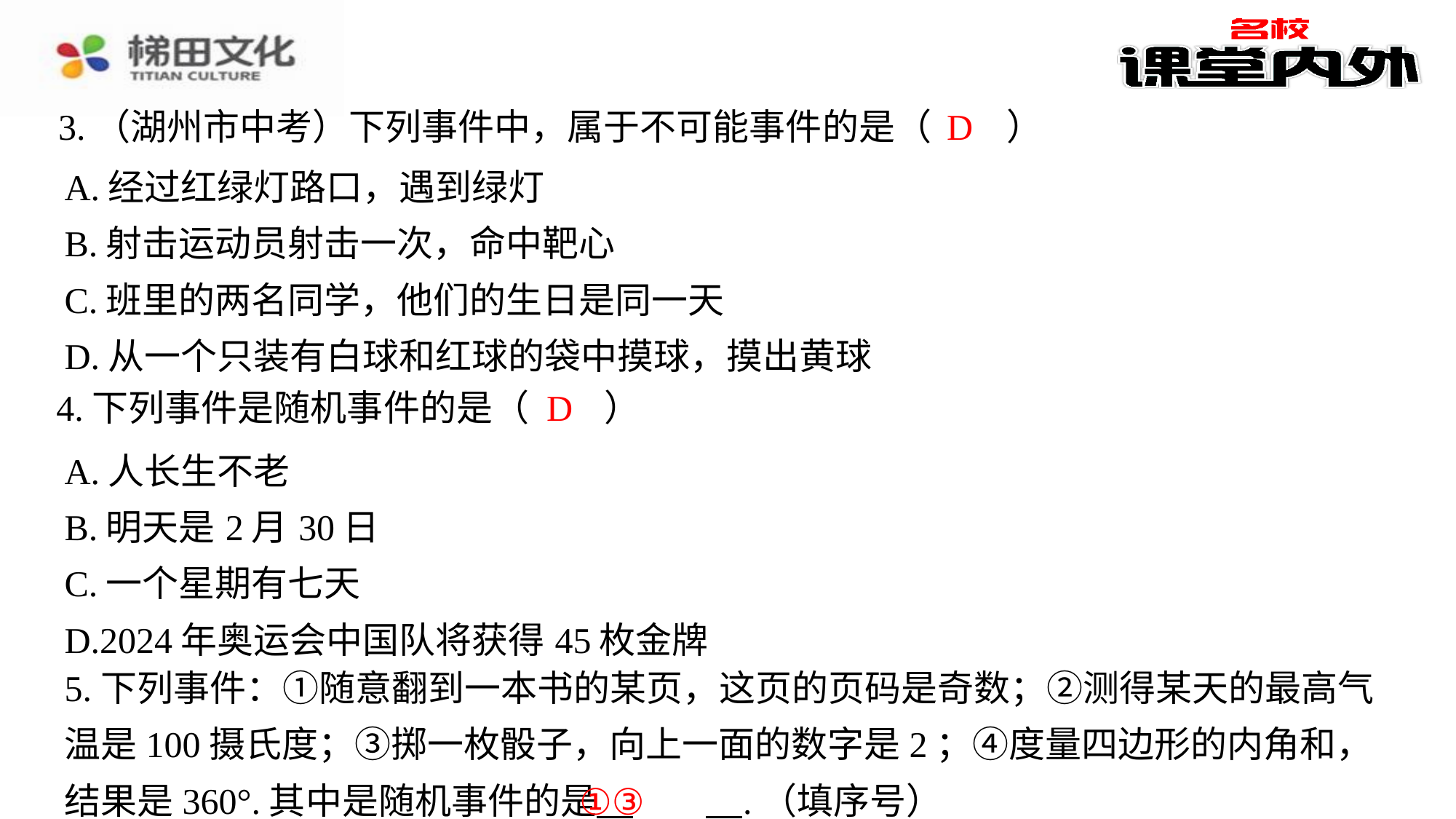

D
3.（湖州市中考）下列事件中，属于不可能事件的是（　D　）
| A.经过红绿灯路口，遇到绿灯 |
| --- |
| B.射击运动员射击一次，命中靶心 |
| C.班里的两名同学，他们的生日是同一天 |
| D.从一个只装有白球和红球的袋中摸球，摸出黄球 |
D
4.下列事件是随机事件的是（　D　）
| A.人长生不老 |
| --- |
| B.明天是2月30日 |
| C.一个星期有七天 |
| D.2024年奥运会中国队将获得45枚金牌 |
5.下列事件：①随意翻到一本书的某页，这页的页码是奇数；②测得某天的最高气温是100摄氏度；③掷一枚骰子，向上一面的数字是2；④度量四边形的内角和，结果是360°.其中是随机事件的是 　①③　⁠.（填序号）
①③